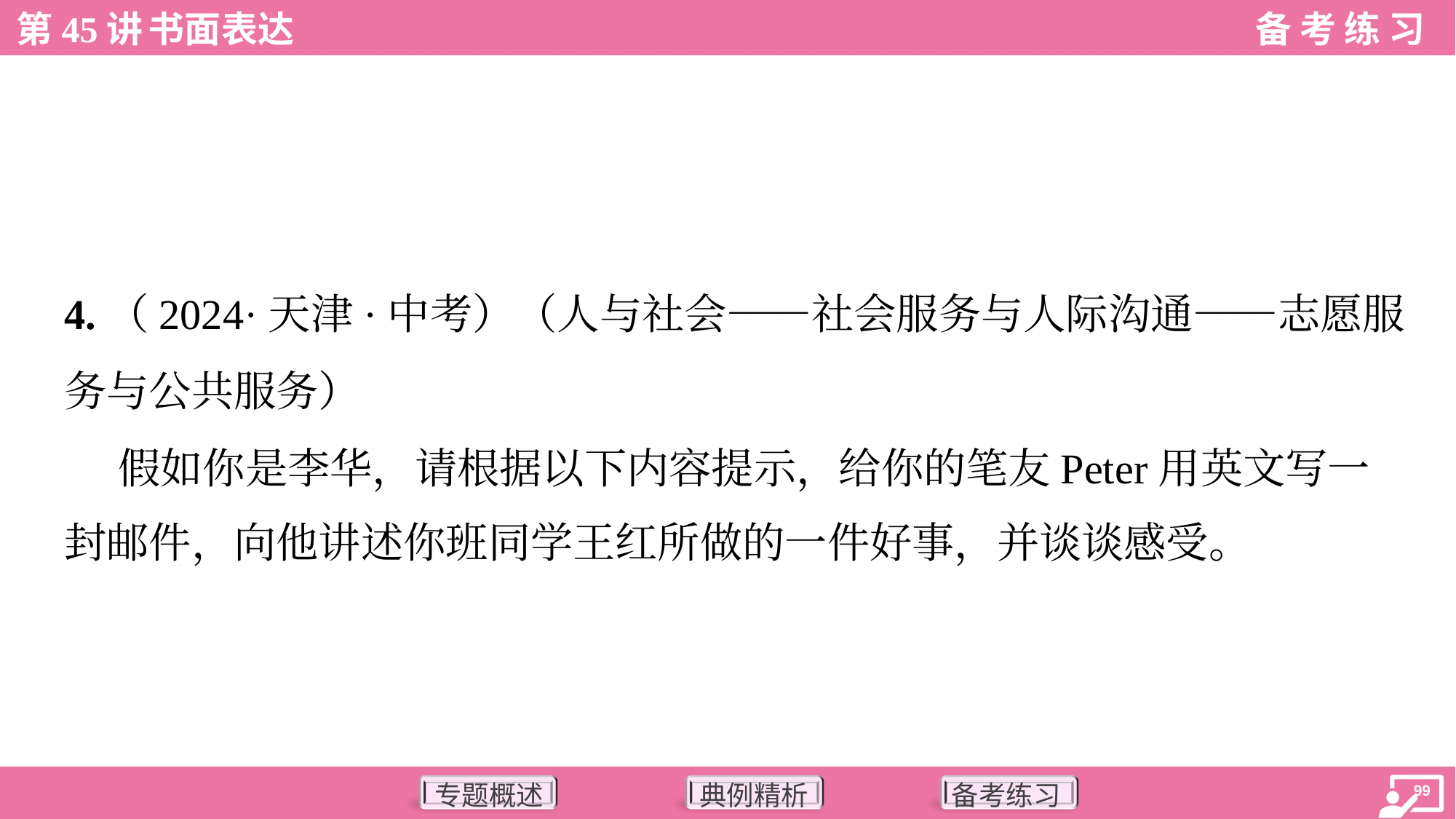

4.（2024·天津·中考）（人与社会——社会服务与人际沟通——志愿服
务与公共服务）
    假如你是李华，请根据以下内容提示，给你的笔友Peter用英文写一
封邮件，向他讲述你班同学王红所做的一件好事，并谈谈感受。